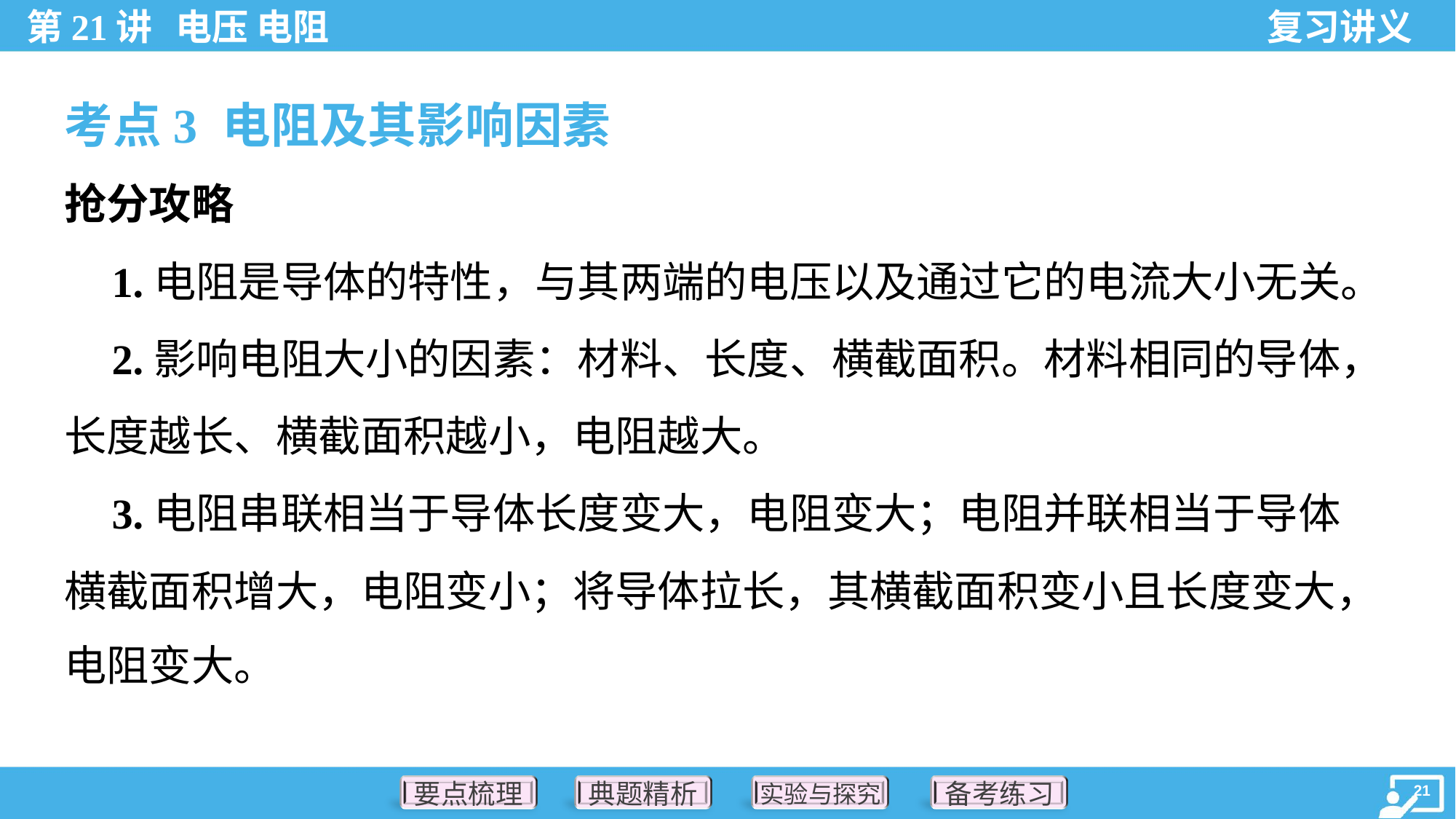

考点3 电阻及其影响因素
抢分攻略
    1.电阻是导体的特性，与其两端的电压以及通过它的电流大小无关。
    2.影响电阻大小的因素：材料、长度、横截面积。材料相同的导体，
长度越长、横截面积越小，电阻越大。
    3.电阻串联相当于导体长度变大，电阻变大；电阻并联相当于导体
横截面积增大，电阻变小；将导体拉长，其横截面积变小且长度变大，
电阻变大。